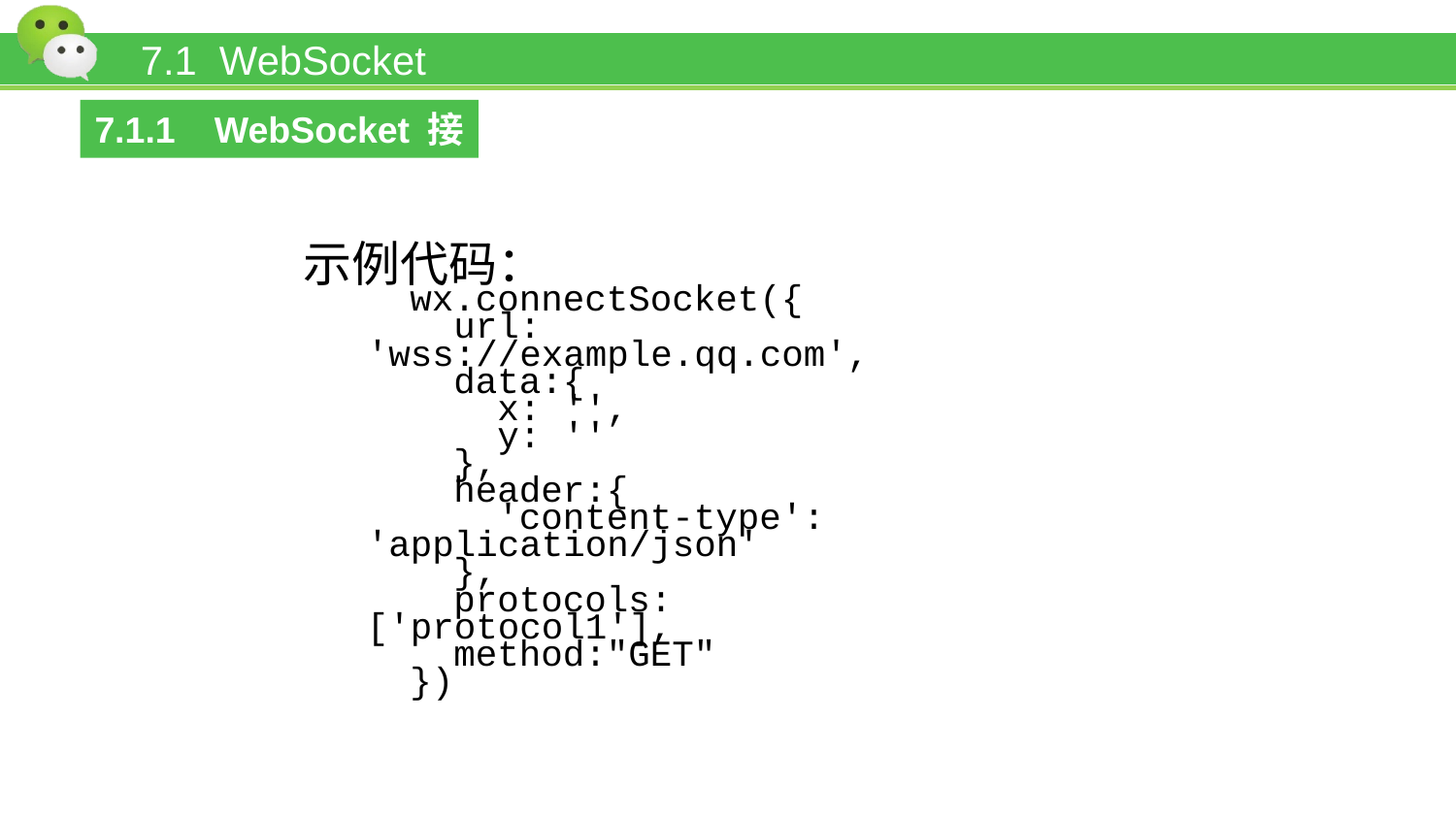

# 7.1  WebSocket
7.1.1  WebSocket接口
示例代码：
wx.connectSocket({
  url: 'wss://example.qq.com',
  data:{
    x: '',
    y: ''
  },
  header:{
    'content-type': 'application/json'
  },
  protocols: ['protocol1'],
  method:"GET"
})